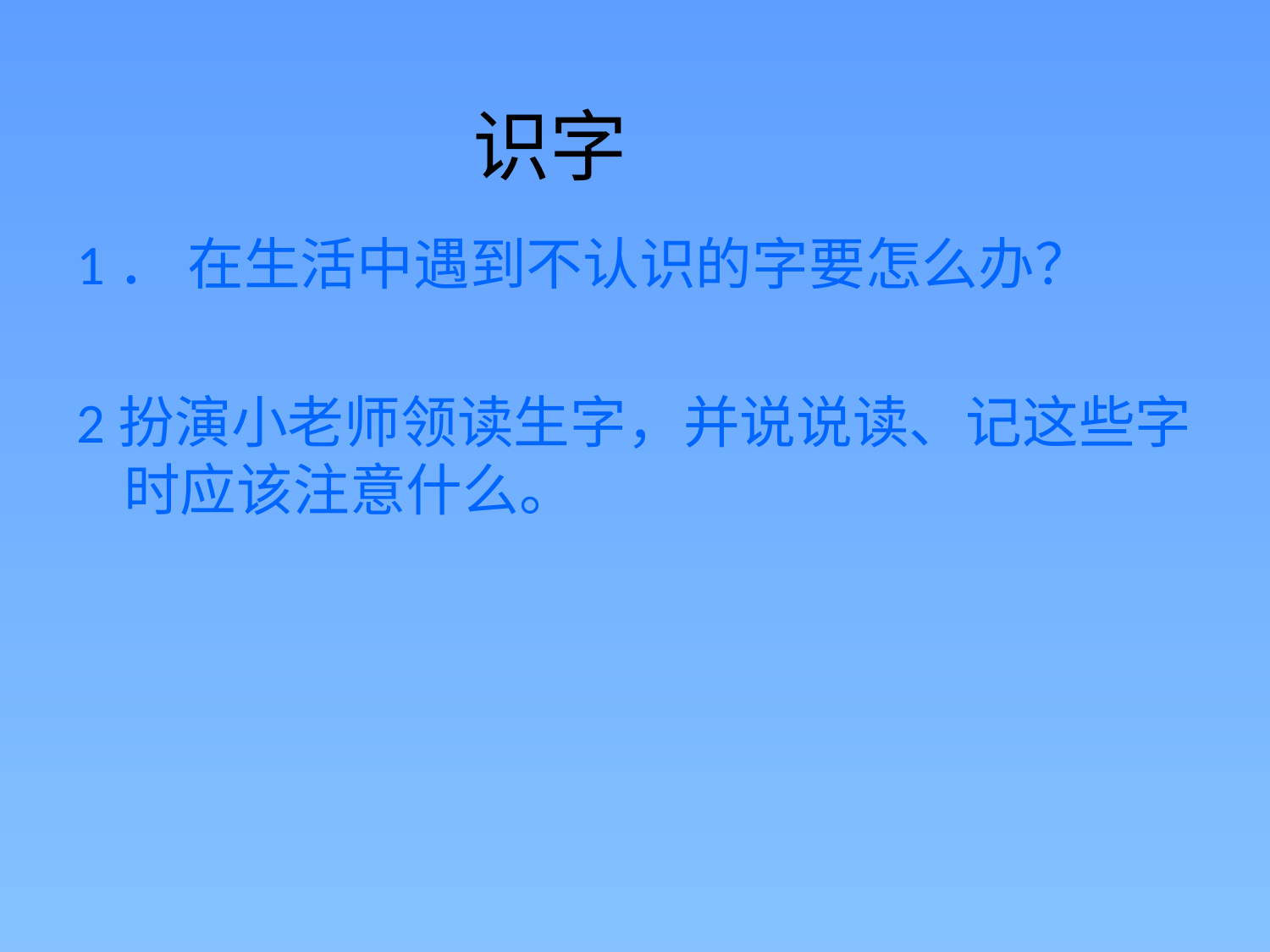

# 识字
1． 在生活中遇到不认识的字要怎么办？

2扮演小老师领读生字，并说说读、记这些字时应该注意什么。